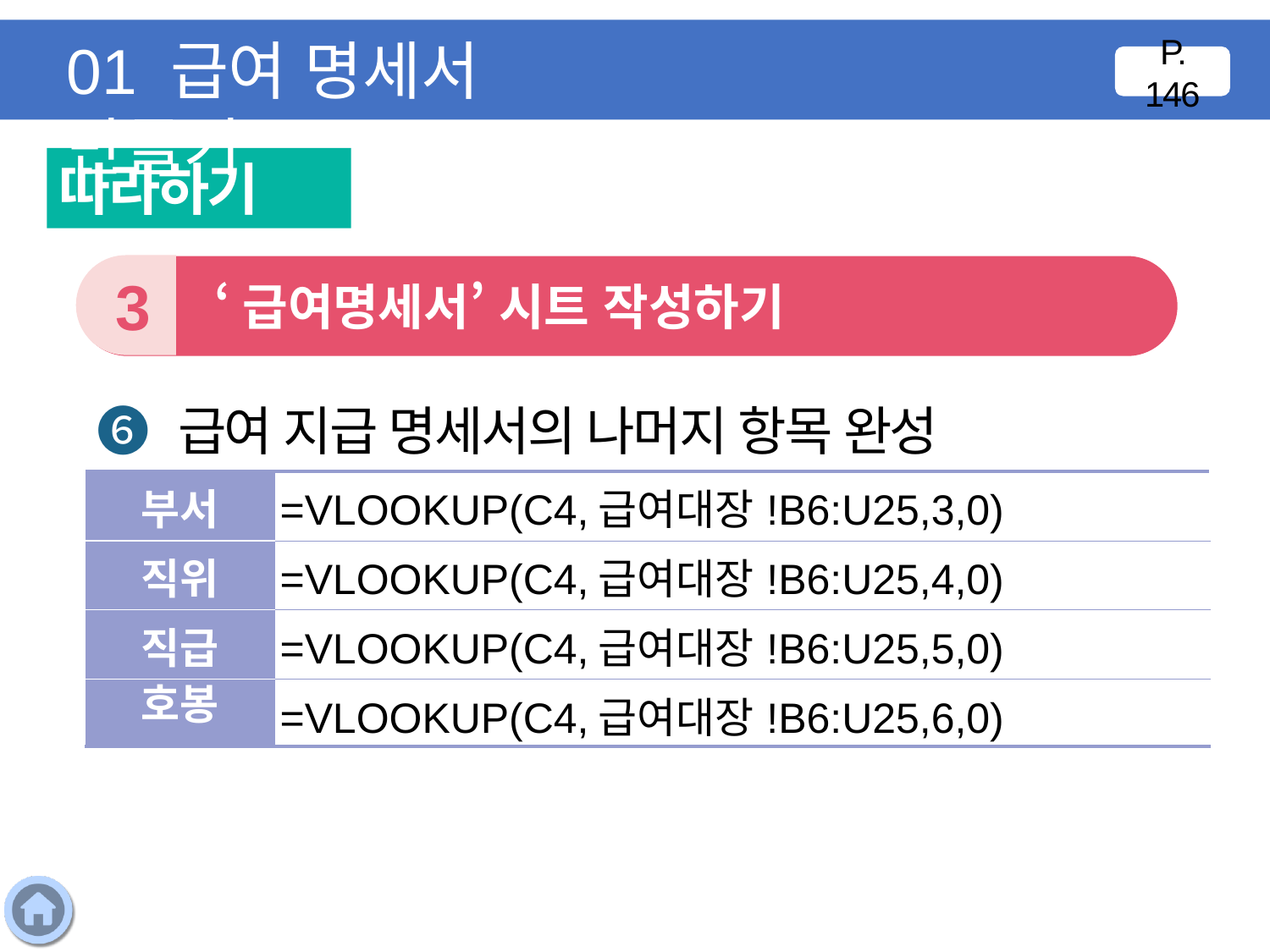

01 급여 명세서 만들기
P. 146
따라하기
3
        ‘급여명세서’ 시트 작성하기
❻ 급여 지급 명세서의 나머지 항목 완성
| 부서 | =VLOOKUP(C4,급여대장!B6:U25,3,0) |
| --- | --- |
| 직위 | =VLOOKUP(C4,급여대장!B6:U25,4,0) |
| 직급 | =VLOOKUP(C4,급여대장!B6:U25,5,0) |
| 호봉 | =VLOOKUP(C4,급여대장!B6:U25,6,0) |